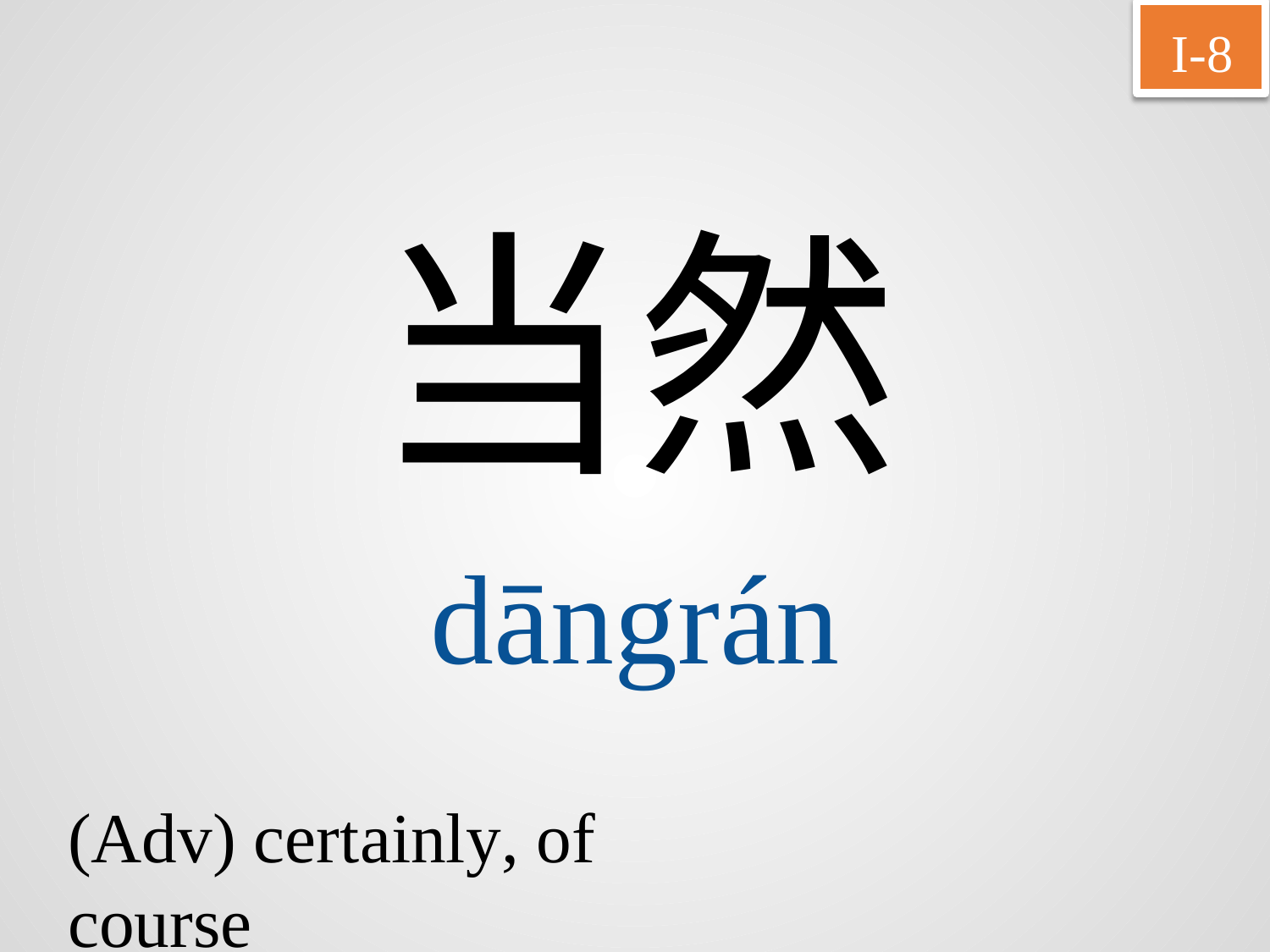

I-8

当然
dāngrán
(Adv) certainly, of course